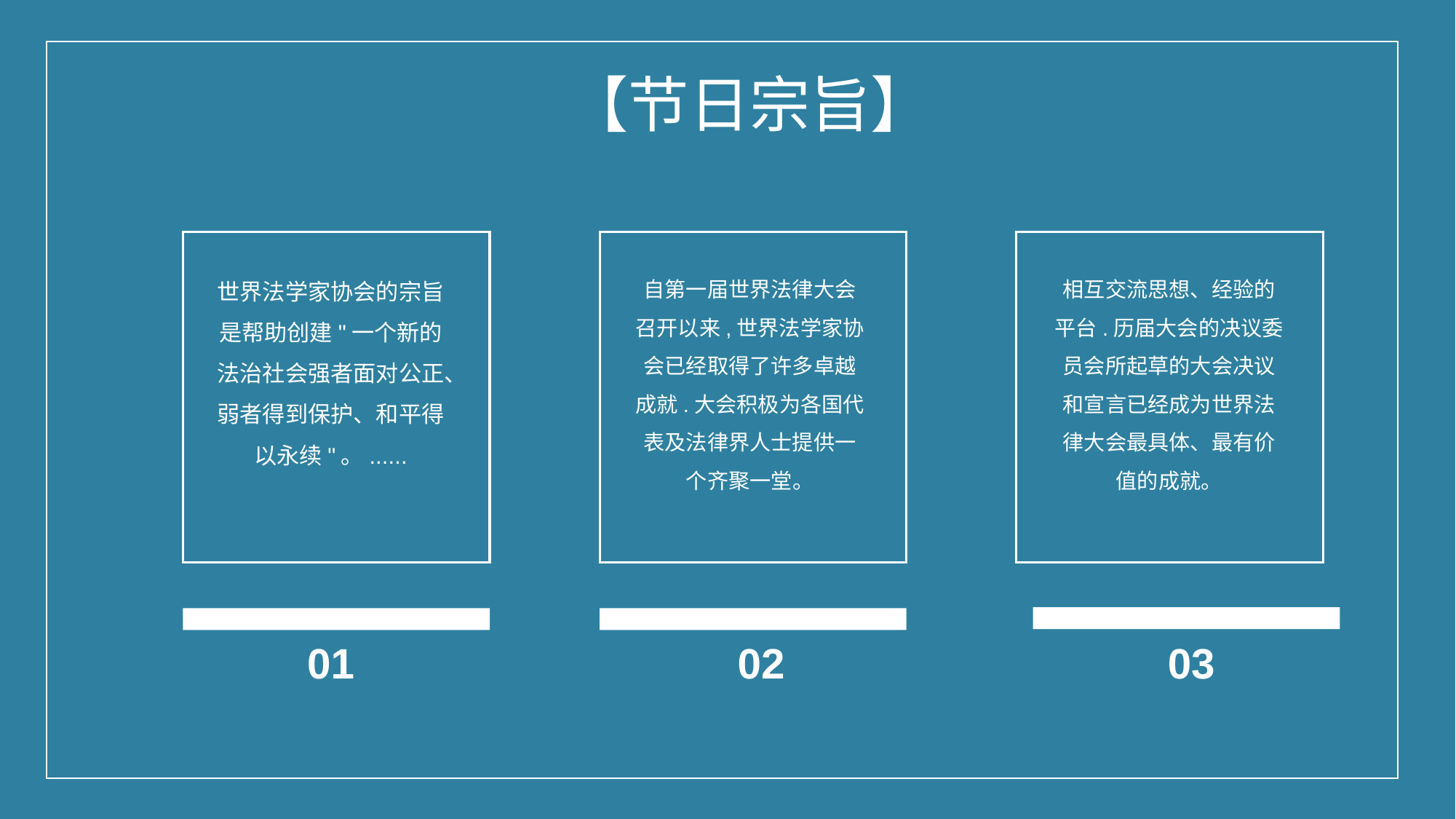

【节日宗旨】

世界法学家协会的宗旨是帮助创建"一个新的法治社会强者面对公正、弱者得到保护、和平得以永续"。......
自第一届世界法律大会召开以来,世界法学家协会已经取得了许多卓越成就.大会积极为各国代表及法律界人士提供一个齐聚一堂。
相互交流思想、经验的平台.历届大会的决议委员会所起草的大会决议和宣言已经成为世界法律大会最具体、最有价值的成就。

01
02
03